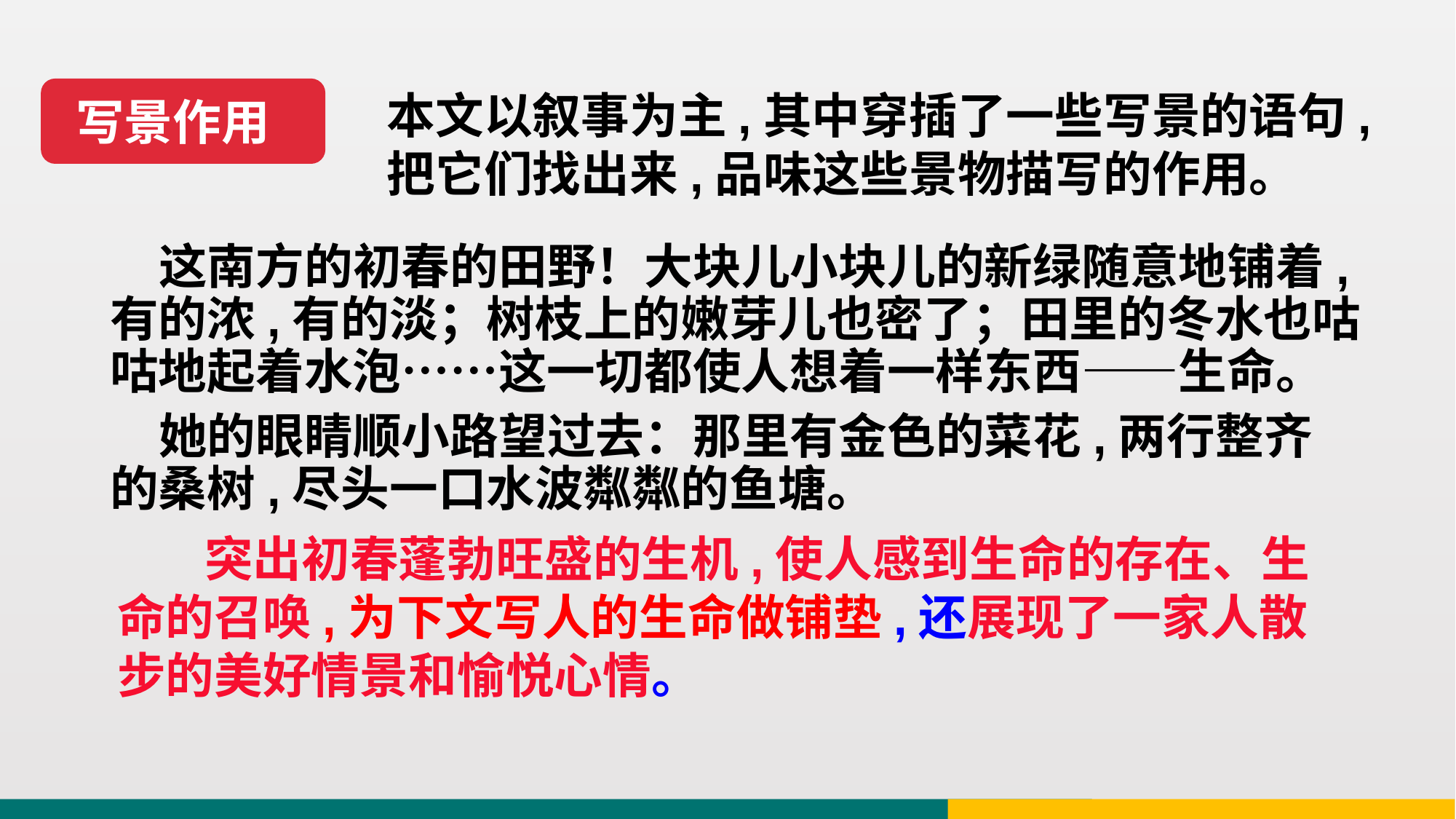

写景作用
本文以叙事为主,其中穿插了一些写景的语句,把它们找出来,品味这些景物描写的作用。
    这南方的初春的田野！大块儿小块儿的新绿随意地铺着,有的浓,有的淡；树枝上的嫩芽儿也密了；田里的冬水也咕咕地起着水泡……这一切都使人想着一样东西——生命。
    她的眼睛顺小路望过去：那里有金色的菜花,两行整齐的桑树,尽头一口水波粼粼的鱼塘。
        突出初春蓬勃旺盛的生机,使人感到生命的存在、生命的召唤,为下文写人的生命做铺垫,还展现了一家人散步的美好情景和愉悦心情。